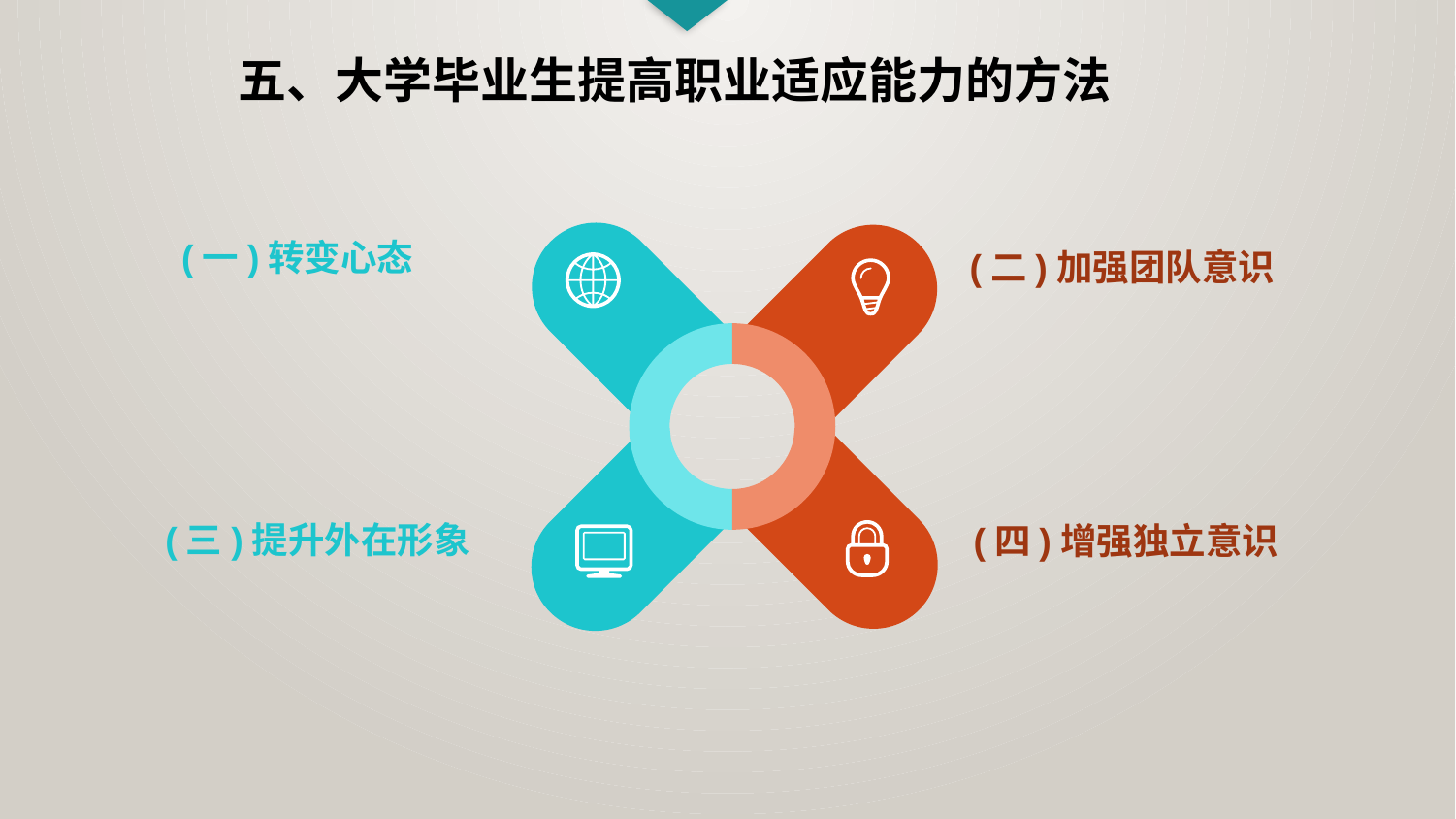

五、大学毕业生提高职业适应能力的方法
(一)转变心态
(二)加强团队意识

(三)提升外在形象
(四)增强独立意识